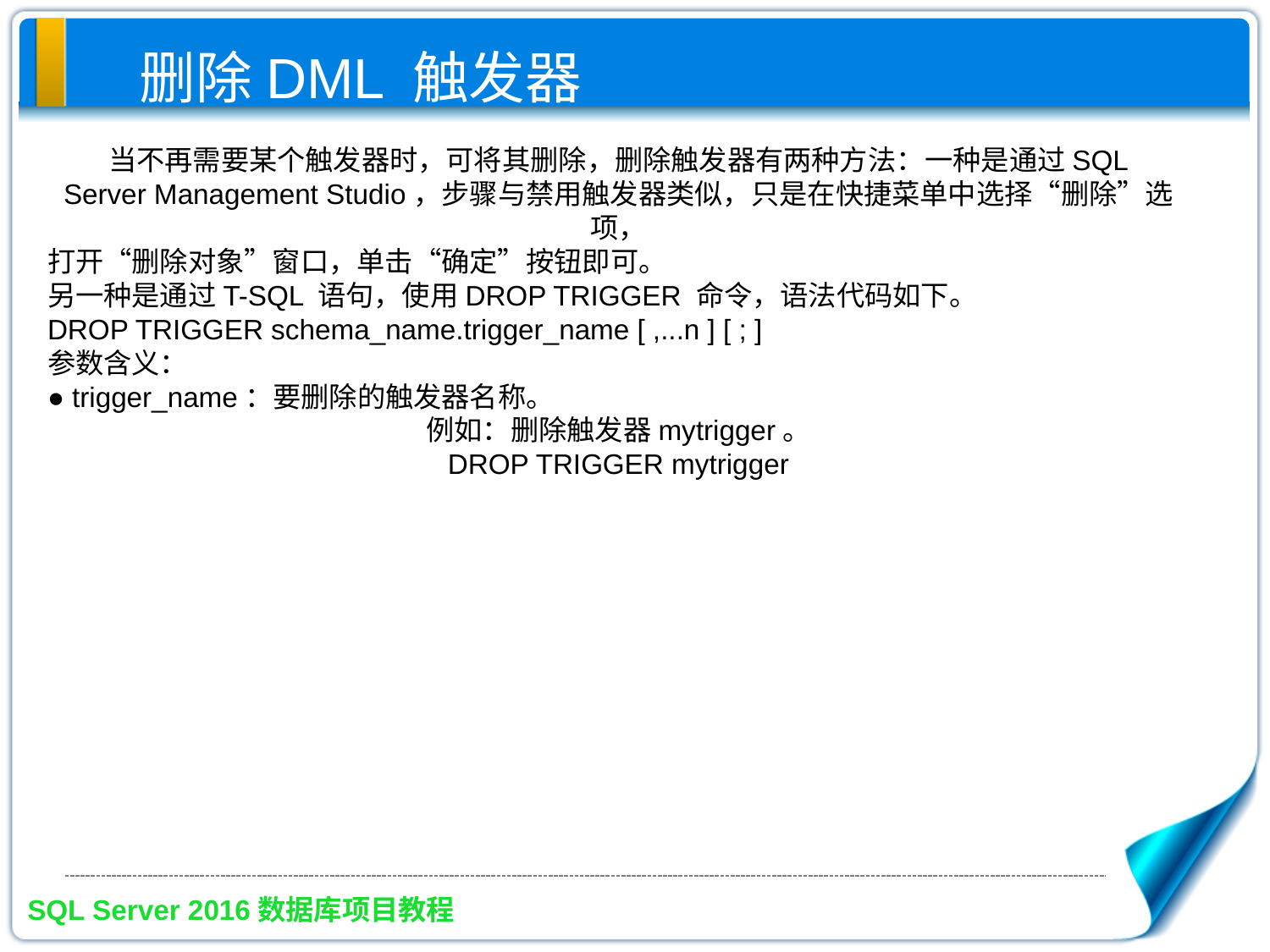

删除DML 触发器
当不再需要某个触发器时，可将其删除，删除触发器有两种方法：一种是通过SQL
Server Management Studio，步骤与禁用触发器类似，只是在快捷菜单中选择“删除”选项，
打开“删除对象”窗口，单击“确定”按钮即可。
另一种是通过T-SQL 语句，使用DROP TRIGGER 命令，语法代码如下。
DROP TRIGGER schema_name.trigger_name [ ,...n ] [ ; ]
参数含义：
● trigger_name：要删除的触发器名称。
例如：删除触发器mytrigger。
DROP TRIGGER mytrigger